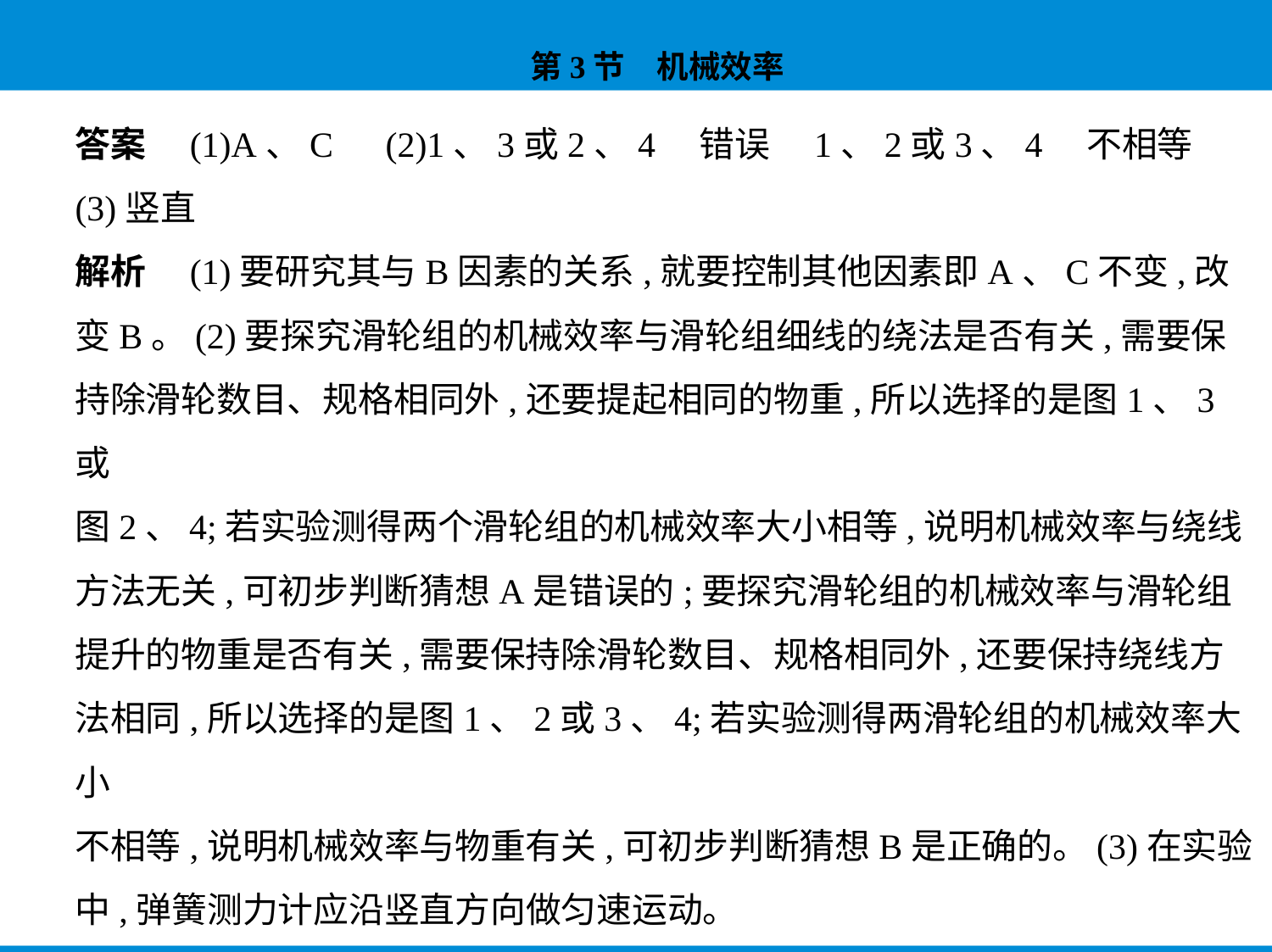

答案　(1)A、C　(2)1、3或2、4　错误　1、2或3、4　不相等　(3)竖直
解析　(1)要研究其与B因素的关系,就要控制其他因素即A、C不变,改
变B。(2)要探究滑轮组的机械效率与滑轮组细线的绕法是否有关,需要保
持除滑轮数目、规格相同外,还要提起相同的物重,所以选择的是图1、3或
图2、4;若实验测得两个滑轮组的机械效率大小相等,说明机械效率与绕线
方法无关,可初步判断猜想A是错误的;要探究滑轮组的机械效率与滑轮组
提升的物重是否有关,需要保持除滑轮数目、规格相同外,还要保持绕线方
法相同,所以选择的是图1、2或3、4;若实验测得两滑轮组的机械效率大小
不相等,说明机械效率与物重有关,可初步判断猜想B是正确的。(3)在实验
中,弹簧测力计应沿竖直方向做匀速运动。